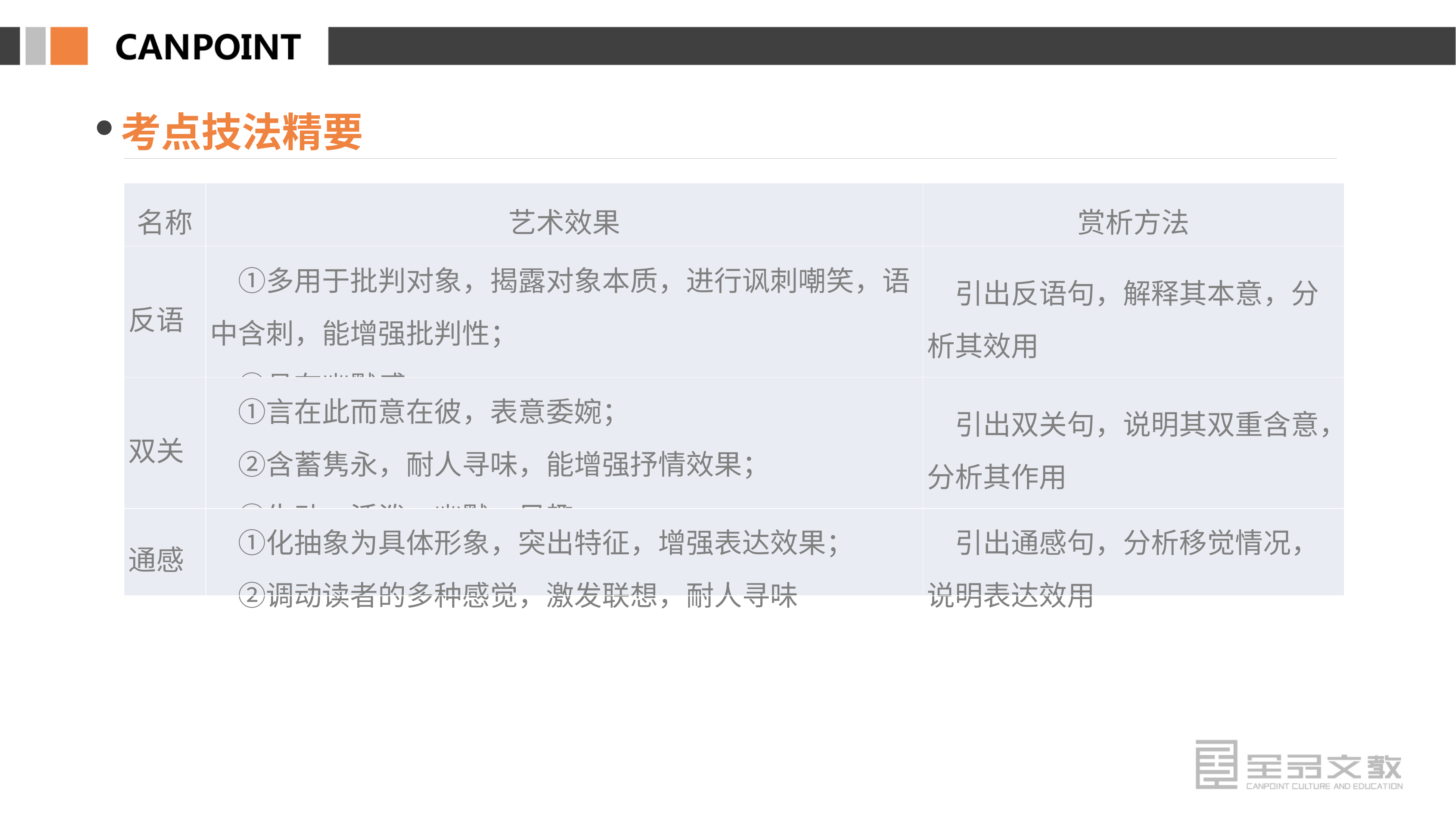

考点技法精要

| 名称 | 艺术效果 | 赏析方法 |
| --- | --- | --- |
| 反语 | ①多用于批判对象，揭露对象本质，进行讽刺嘲笑，语中含刺，能增强批判性； 　②具有幽默感 | 引出反语句，解释其本意，分析其效用 |
| 双关 | ①言在此而意在彼，表意委婉； 　②含蓄隽永，耐人寻味，能增强抒情效果； 　③生动、活泼、幽默、风趣 | 引出双关句，说明其双重含意，分析其作用 |
| 通感 | ①化抽象为具体形象，突出特征，增强表达效果； 　②调动读者的多种感觉，激发联想，耐人寻味 | 引出通感句，分析移觉情况，说明表达效用 |